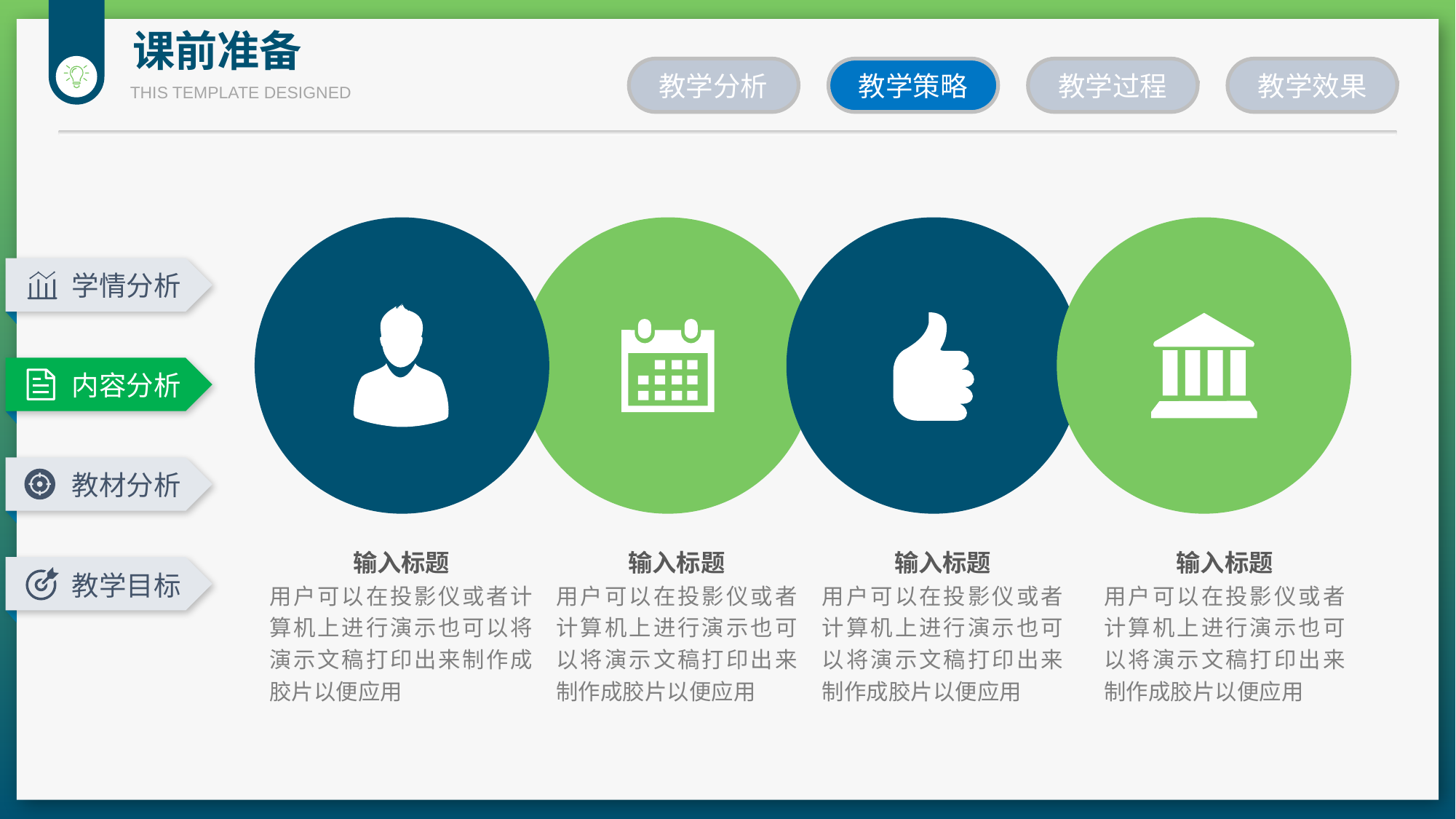

课前准备

教学分析
教学策略
教学过程
教学效果

THIS TEMPLATE DESIGNED

学情分析

内容分析

教材分析

输入标题
用户可以在投影仪或者计算机上进行演示也可以将演示文稿打印出来制作成胶片以便应用
输入标题
用户可以在投影仪或者计算机上进行演示也可以将演示文稿打印出来制作成胶片以便应用
输入标题
用户可以在投影仪或者计算机上进行演示也可以将演示文稿打印出来制作成胶片以便应用
输入标题
用户可以在投影仪或者计算机上进行演示也可以将演示文稿打印出来制作成胶片以便应用

教学目标